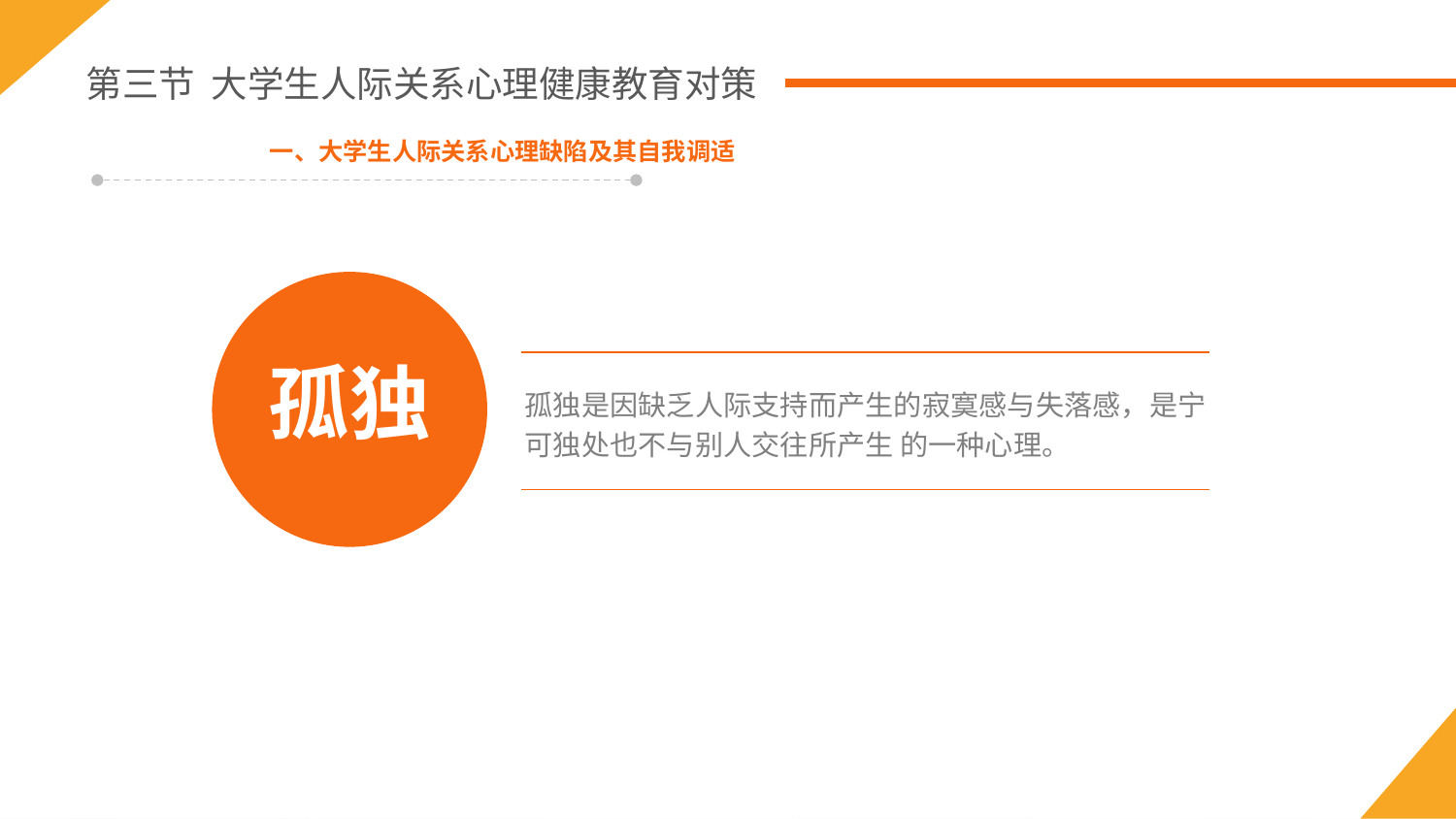

第三节  大学生人际关系心理健康教育对策
一、大学生人际关系心理缺陷及其自我调适

孤独
孤独是因缺乏人际支持而产生的寂寞感与失落感，是宁可独处也不与别人交往所产生 的一种心理。